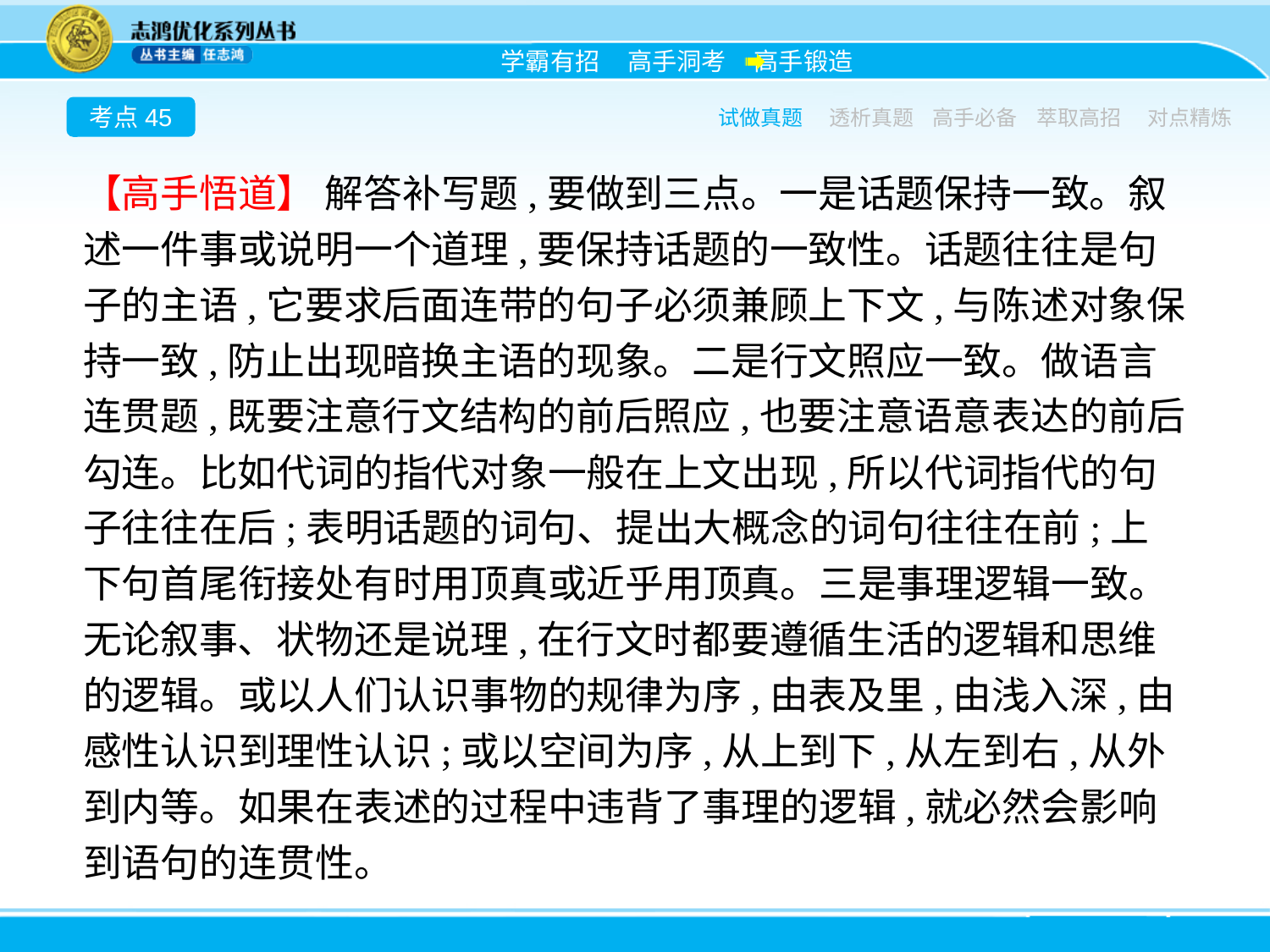

考点45
试做真题
透析真题
高手必备
萃取高招
对点精炼
【高手悟道】 解答补写题,要做到三点。一是话题保持一致。叙述一件事或说明一个道理,要保持话题的一致性。话题往往是句子的主语,它要求后面连带的句子必须兼顾上下文,与陈述对象保持一致,防止出现暗换主语的现象。二是行文照应一致。做语言连贯题,既要注意行文结构的前后照应,也要注意语意表达的前后勾连。比如代词的指代对象一般在上文出现,所以代词指代的句子往往在后;表明话题的词句、提出大概念的词句往往在前;上下句首尾衔接处有时用顶真或近乎用顶真。三是事理逻辑一致。无论叙事、状物还是说理,在行文时都要遵循生活的逻辑和思维的逻辑。或以人们认识事物的规律为序,由表及里,由浅入深,由感性认识到理性认识;或以空间为序,从上到下,从左到右,从外到内等。如果在表述的过程中违背了事理的逻辑,就必然会影响到语句的连贯性。